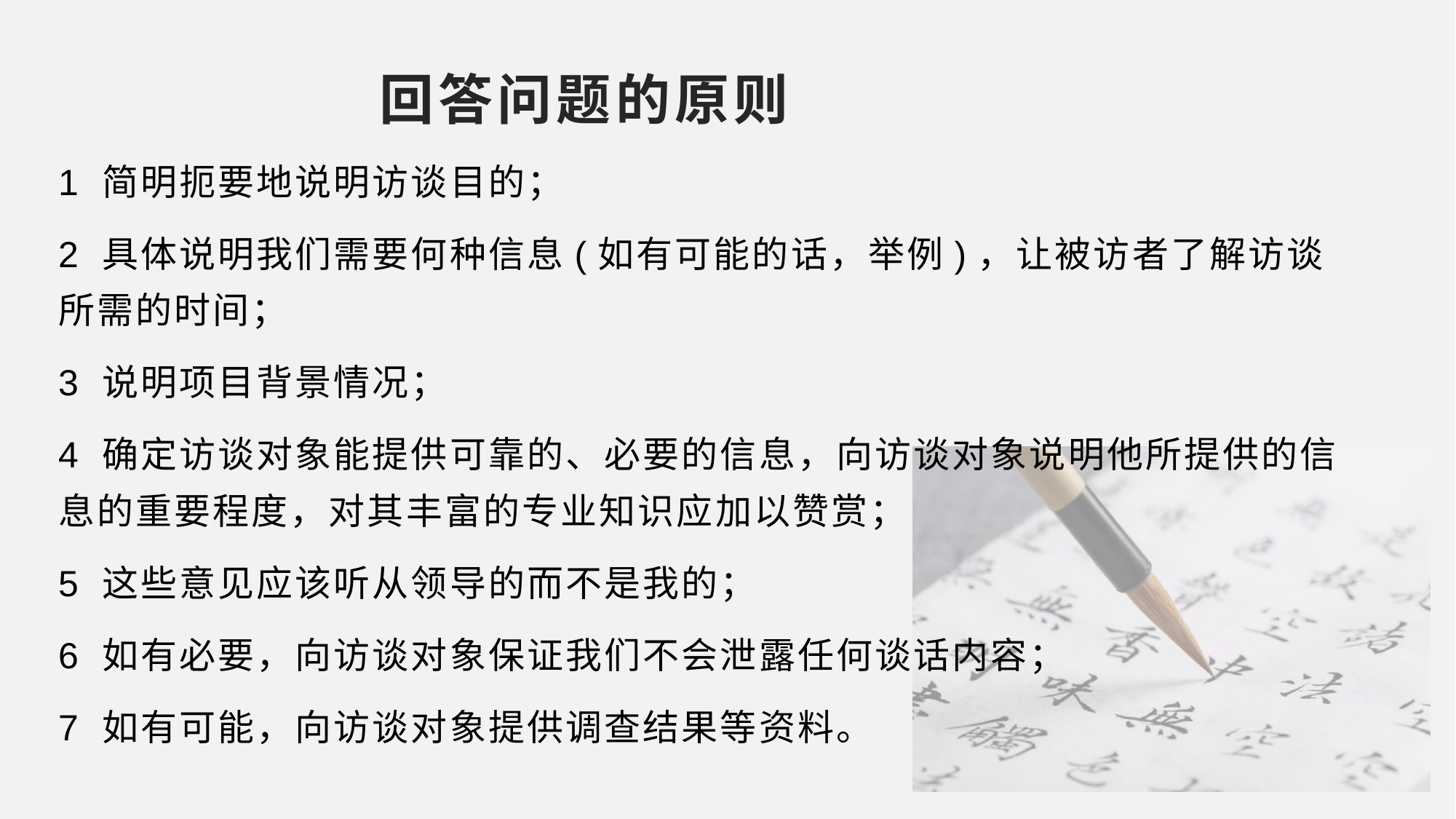

# 回答问题的原则
1 简明扼要地说明访谈目的；
2 具体说明我们需要何种信息(如有可能的话，举例)，让被访者了解访谈所需的时间；
3 说明项目背景情况；
4 确定访谈对象能提供可靠的、必要的信息，向访谈对象说明他所提供的信息的重要程度，对其丰富的专业知识应加以赞赏；
5 这些意见应该听从领导的而不是我的；
6 如有必要，向访谈对象保证我们不会泄露任何谈话内容；
7 如有可能，向访谈对象提供调查结果等资料。